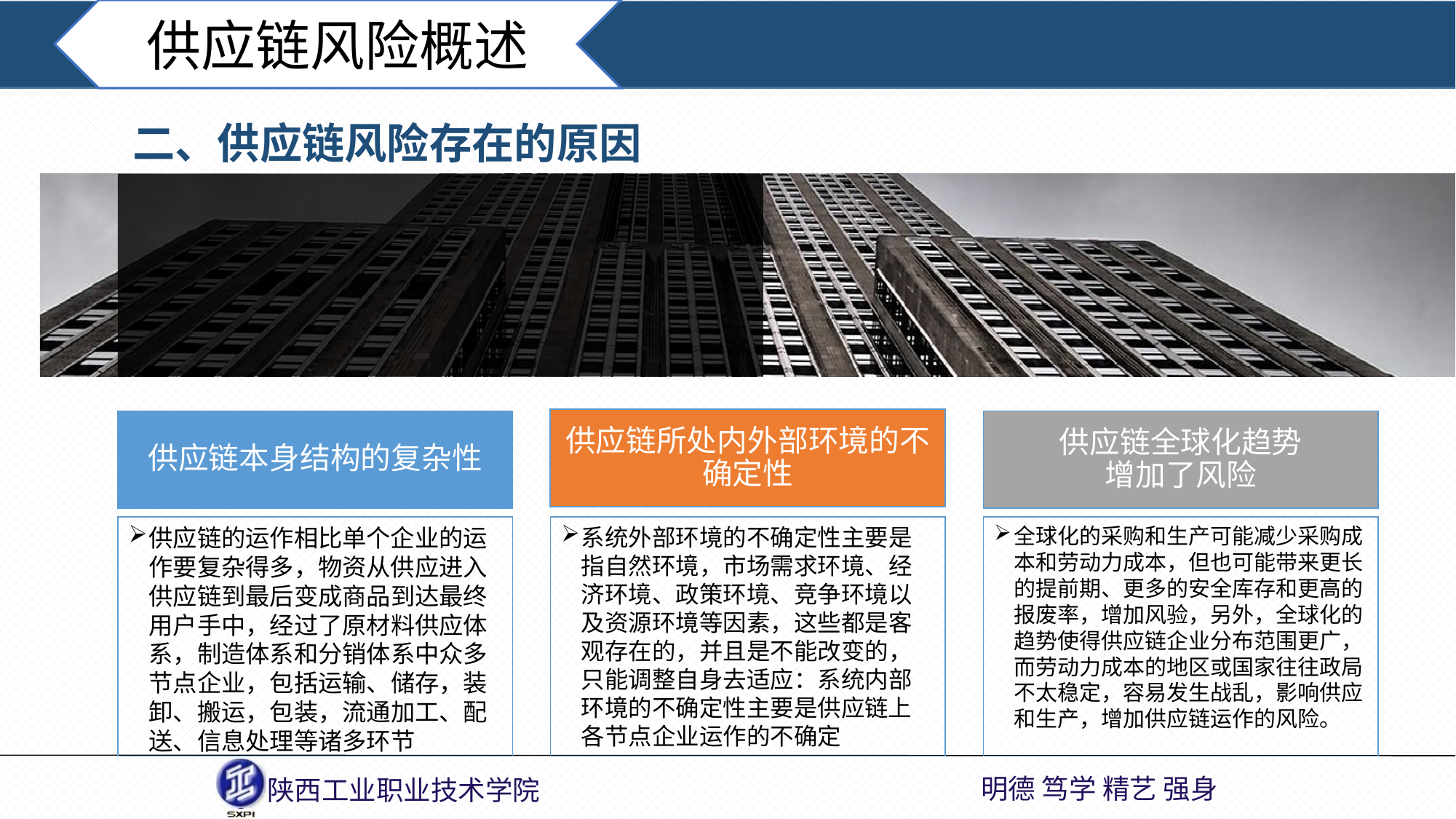

供应链风险概述
二、供应链风险存在的原因

供应链所处内外部环境的不确定性
供应链本身结构的复杂性
供应链全球化趋势
增加了风险
供应链的运作相比单个企业的运作要复杂得多，物资从供应进入供应链到最后变成商品到达最终用户手中，经过了原材料供应体系，制造体系和分销体系中众多节点企业，包括运输、储存，装卸、搬运，包装，流通加工、配送、信息处理等诸多环节
系统外部环境的不确定性主要是指自然环境，市场需求环境、经济环境、政策环境、竞争环境以及资源环境等因素，这些都是客观存在的，并且是不能改变的，只能调整自身去适应：系统内部环境的不确定性主要是供应链上各节点企业运作的不确定
全球化的采购和生产可能减少采购成本和劳动力成本，但也可能带来更长的提前期、更多的安全库存和更高的报废率，增加风验，另外，全球化的趋势使得供应链企业分布范围更广，而劳动力成本的地区或国家往往政局不太稳定，容易发生战乱，影响供应和生产，增加供应链运作的风险。